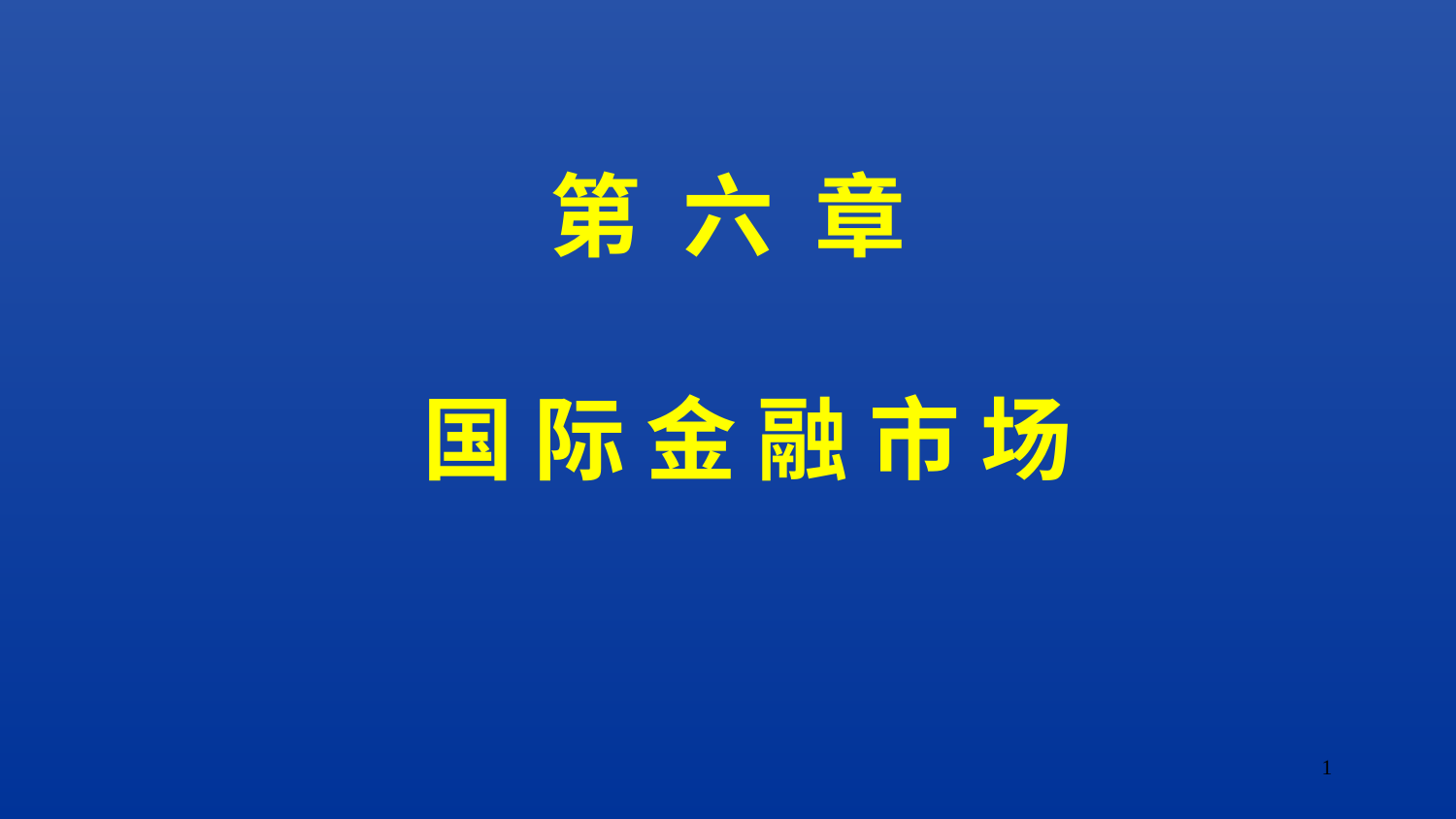

第  六  章
国 际 金 融 市 场
1